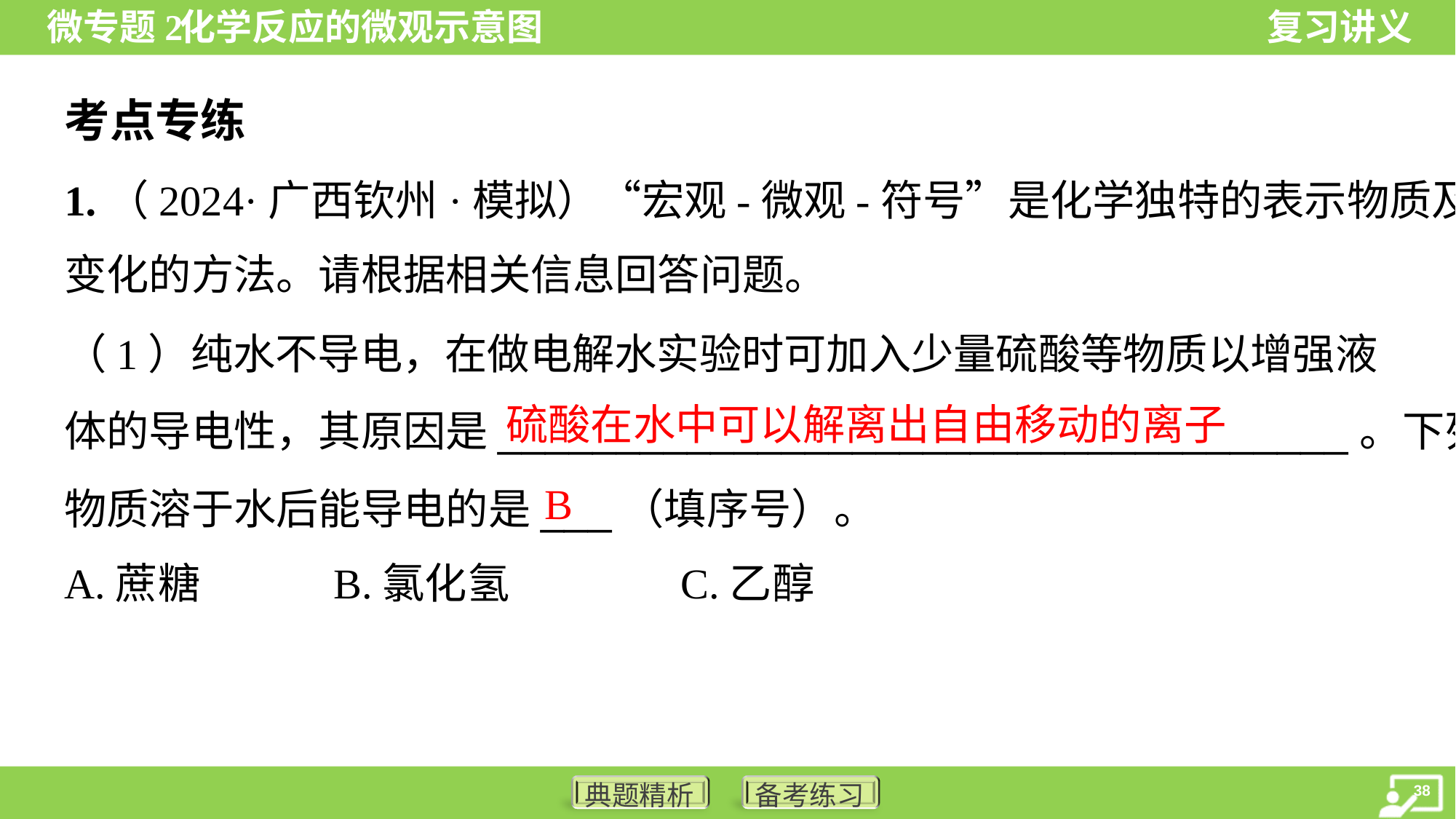

考点专练
1.（2024·广西钦州·模拟）“宏观-微观-符号”是化学独特的表示物质及其
变化的方法。请根据相关信息回答问题。
（1）纯水不导电，在做电解水实验时可加入少量硫酸等物质以增强液
体的导电性，其原因是____________________________________。下列
物质溶于水后能导电的是___（填序号）。
A.蔗糖             B.氯化氢                 C.乙醇
硫酸在水中可以解离出自由移动的离子
B